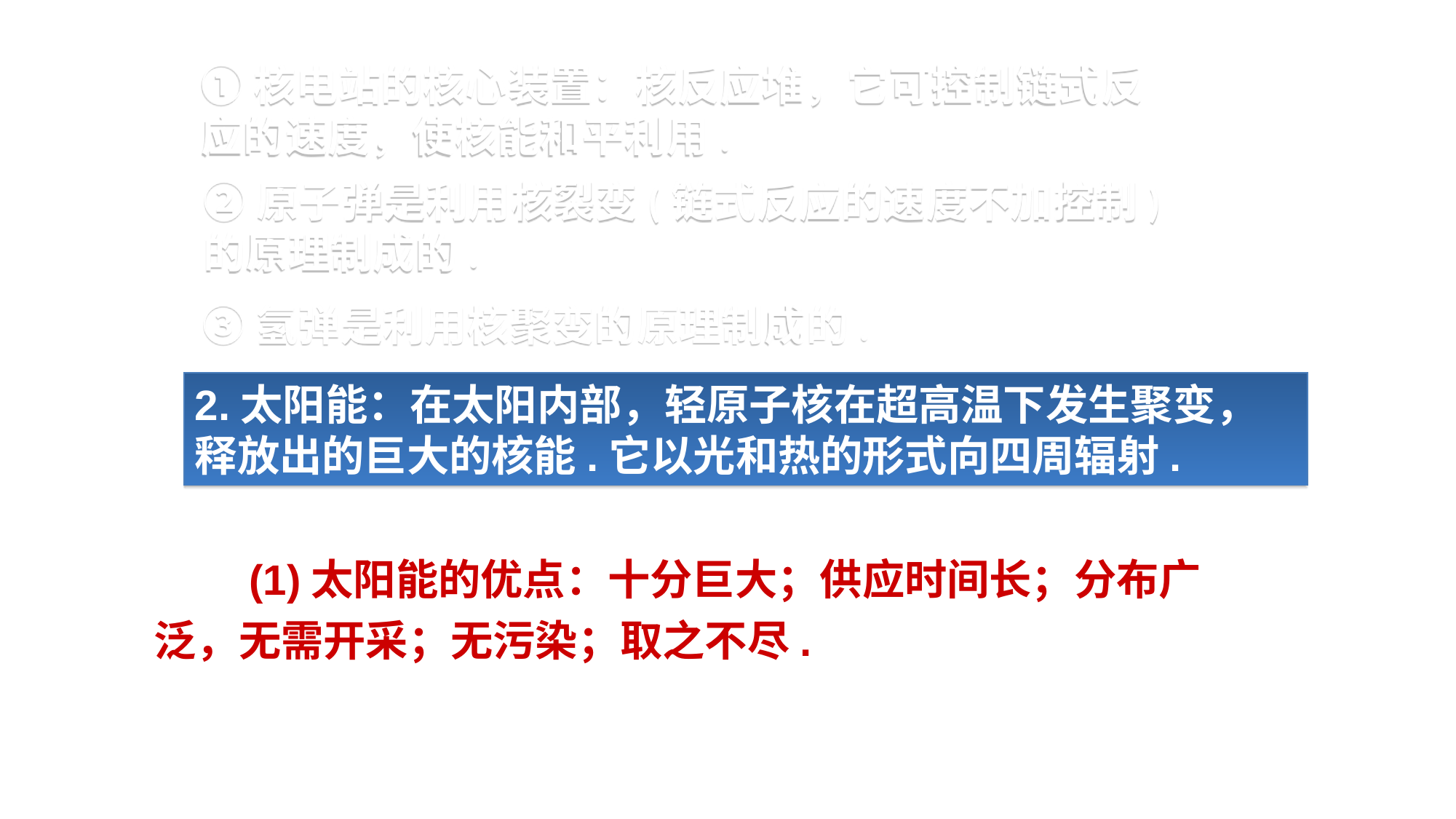

①核电站的核心装置：核反应堆，它可控制链式反应的速度，使核能和平利用.
②原子弹是利用核裂变(链式反应的速度不加控制)的原理制成的.
③氢弹是利用核聚变的原理制成的.
2.太阳能：在太阳内部，轻原子核在超高温下发生聚变，释放出的巨大的核能.它以光和热的形式向四周辐射.
　　(1)太阳能的优点：十分巨大；供应时间长；分布广泛，无需开采；无污染；取之不尽.